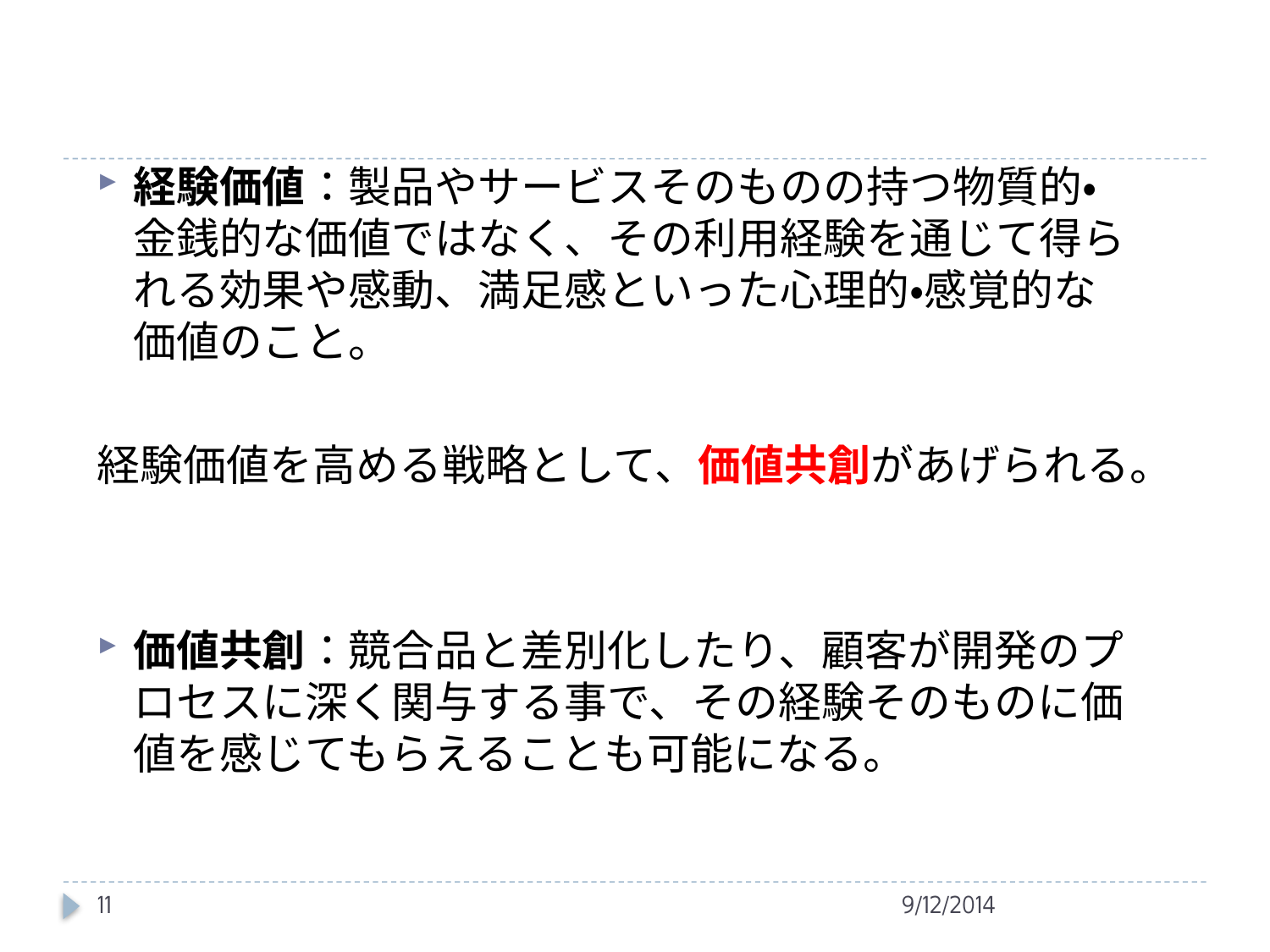

経験価値：製品やサービスそのものの持つ物質的・金銭的な価値ではなく、その利用経験を通じて得られる効果や感動、満足感といった心理的・感覚的な価値のこと。

経験価値を高める戦略として、価値共創があげられる。

価値共創：競合品と差別化したり、顧客が開発のプロセスに深く関与する事で、その経験そのものに価値を感じてもらえることも可能になる。

11
9/12/2014